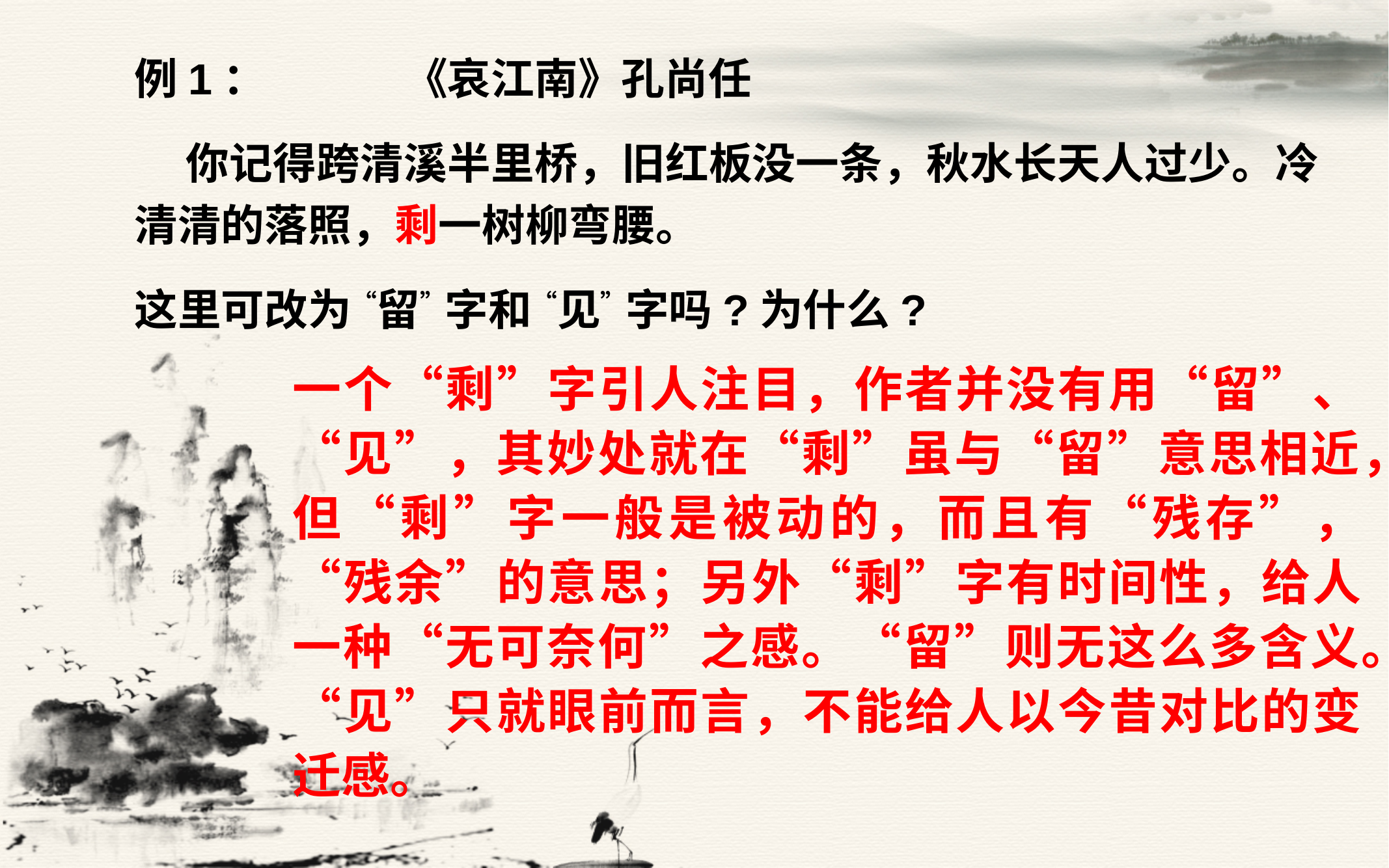

例1：              《哀江南》孔尚任
    你记得跨清溪半里桥，旧红板没一条，秋水长天人过少。冷清清的落照，剩一树柳弯腰。
这里可改为“留”字和“见”字吗?为什么?
一个“剩”字引人注目，作者并没有用“留”、“见”，其妙处就在“剩”虽与“留”意思相近，但“剩”字一般是被动的，而且有“残存”，“残余”的意思；另外“剩”字有时间性，给人一种“无可奈何”之感。“留”则无这么多含义。“见”只就眼前而言，不能给人以今昔对比的变迁感。